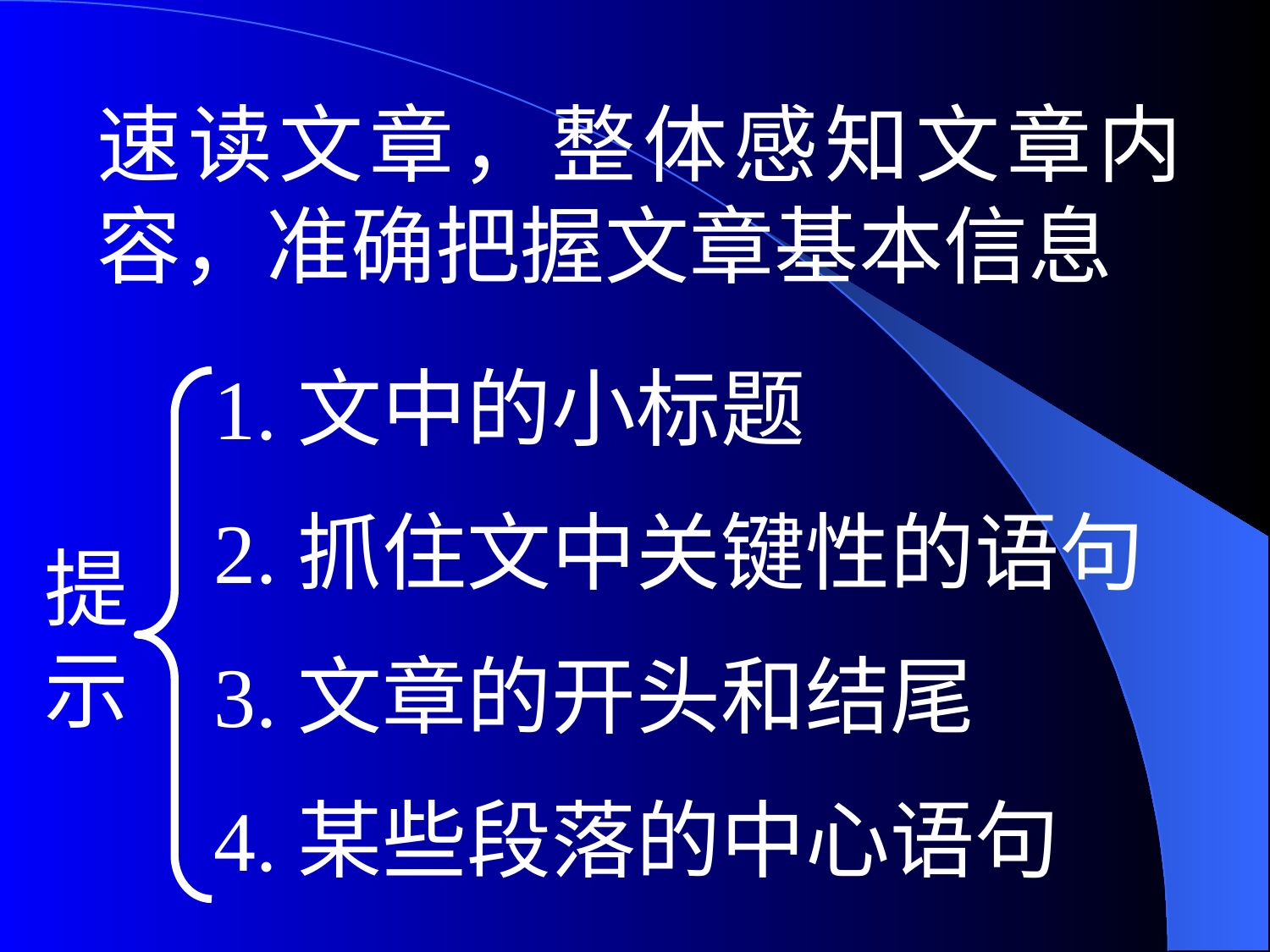

速读文章，整体感知文章内容，准确把握文章基本信息
1.文中的小标题
2.抓住文中关键性的语句
3.文章的开头和结尾
4.某些段落的中心语句

提示